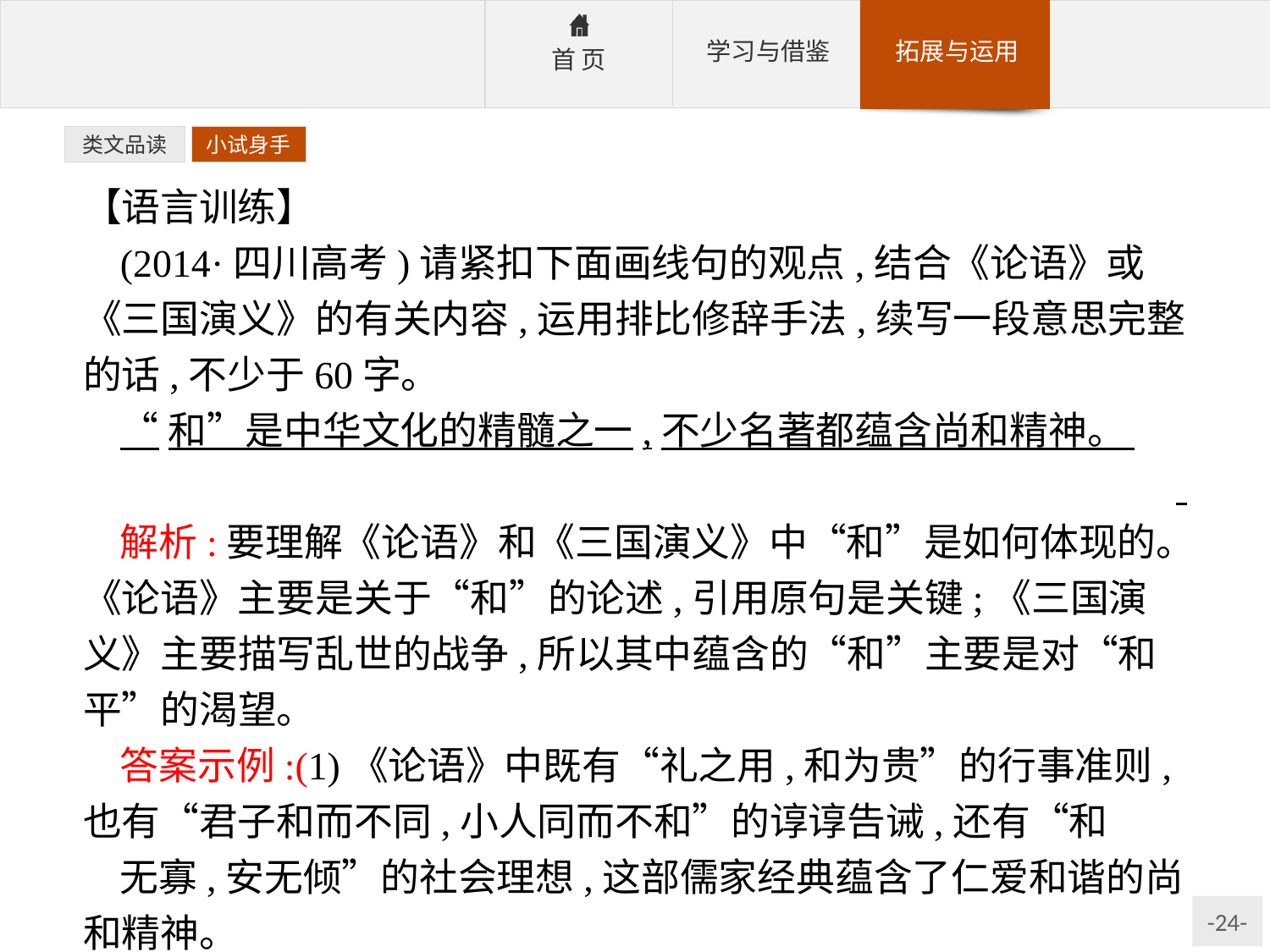

类文品读
小试身手
【语言训练】
(2014·四川高考)请紧扣下面画线句的观点,结合《论语》或《三国演义》的有关内容,运用排比修辞手法,续写一段意思完整的话,不少于60字。
“和”是中华文化的精髓之一,不少名著都蕴含尚和精神。

解析:要理解《论语》和《三国演义》中“和”是如何体现的。《论语》主要是关于“和”的论述,引用原句是关键;《三国演义》主要描写乱世的战争,所以其中蕴含的“和”主要是对“和平”的渴望。
答案示例:(1)《论语》中既有“礼之用,和为贵”的行事准则,也有“君子和而不同,小人同而不和”的谆谆告诫,还有“和
无寡,安无倾”的社会理想,这部儒家经典蕴含了仁爱和谐的尚和精神。